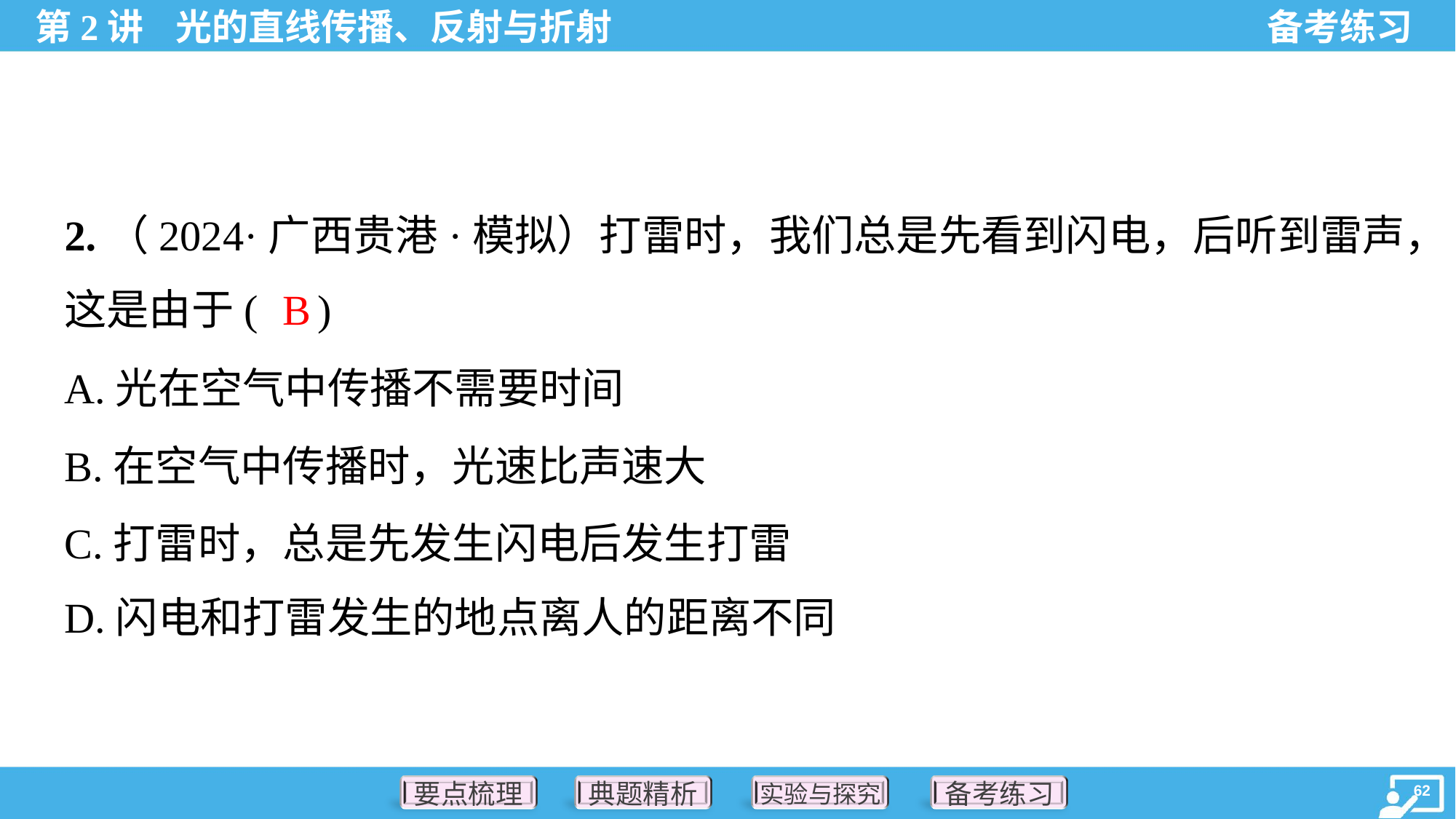

2.（2024·广西贵港·模拟）打雷时，我们总是先看到闪电，后听到雷声，
这是由于(     )
B
A.光在空气中传播不需要时间
B.在空气中传播时，光速比声速大
C.打雷时，总是先发生闪电后发生打雷
D.闪电和打雷发生的地点离人的距离不同